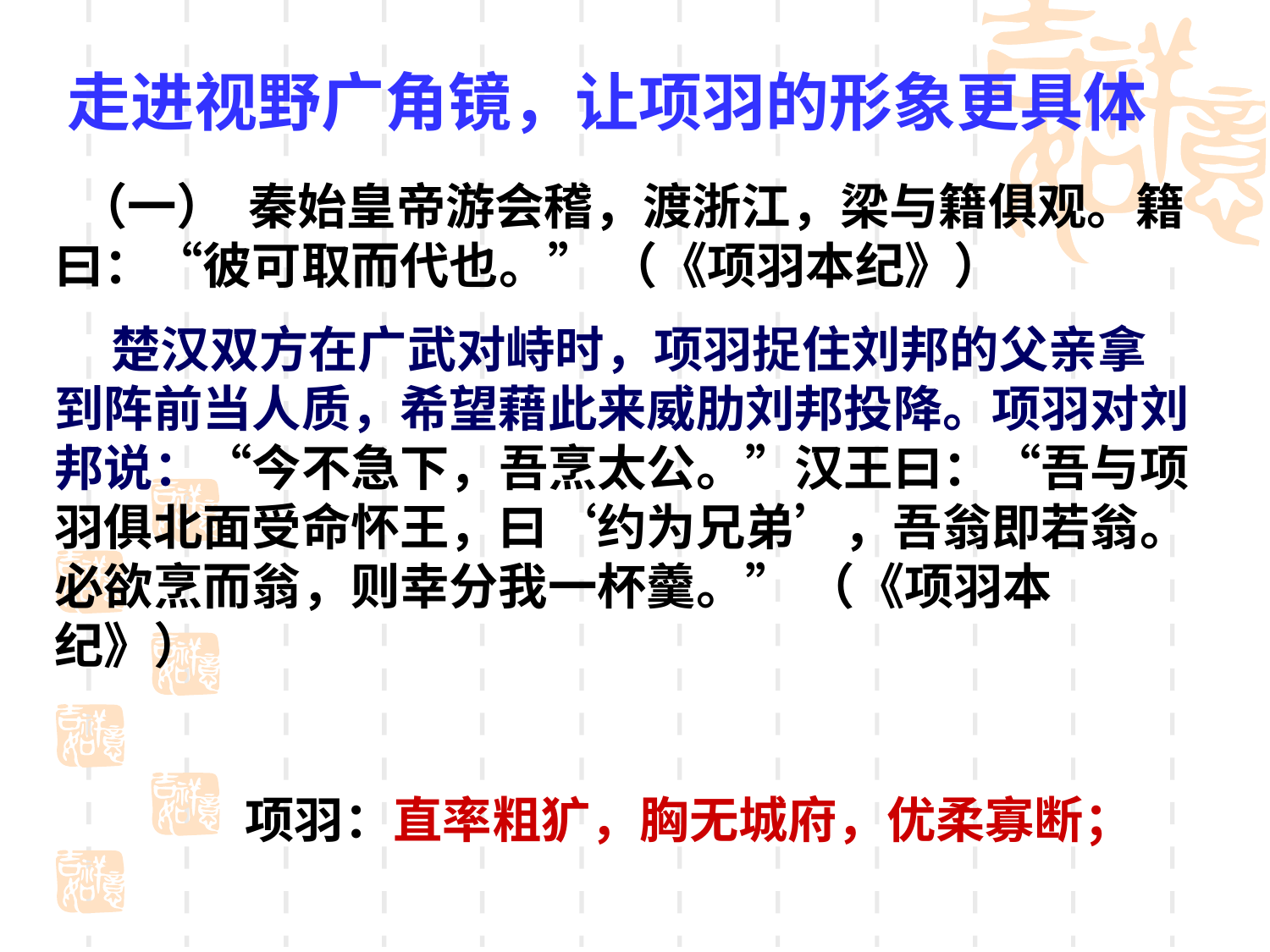

走进视野广角镜，让项羽的形象更具体

 （一）  秦始皇帝游会稽，渡浙江，梁与籍俱观。籍曰：“彼可取而代也。” （《项羽本纪》）
    楚汉双方在广武对峙时，项羽捉住刘邦的父亲拿到阵前当人质，希望藉此来威肋刘邦投降。项羽对刘邦说：“今不急下，吾烹太公。”汉王曰：“吾与项羽俱北面受命怀王，曰‘约为兄弟’，吾翁即若翁。必欲烹而翁，则幸分我一杯羹。” （《项羽本纪》）
项羽：直率粗犷，胸无城府，优柔寡断；